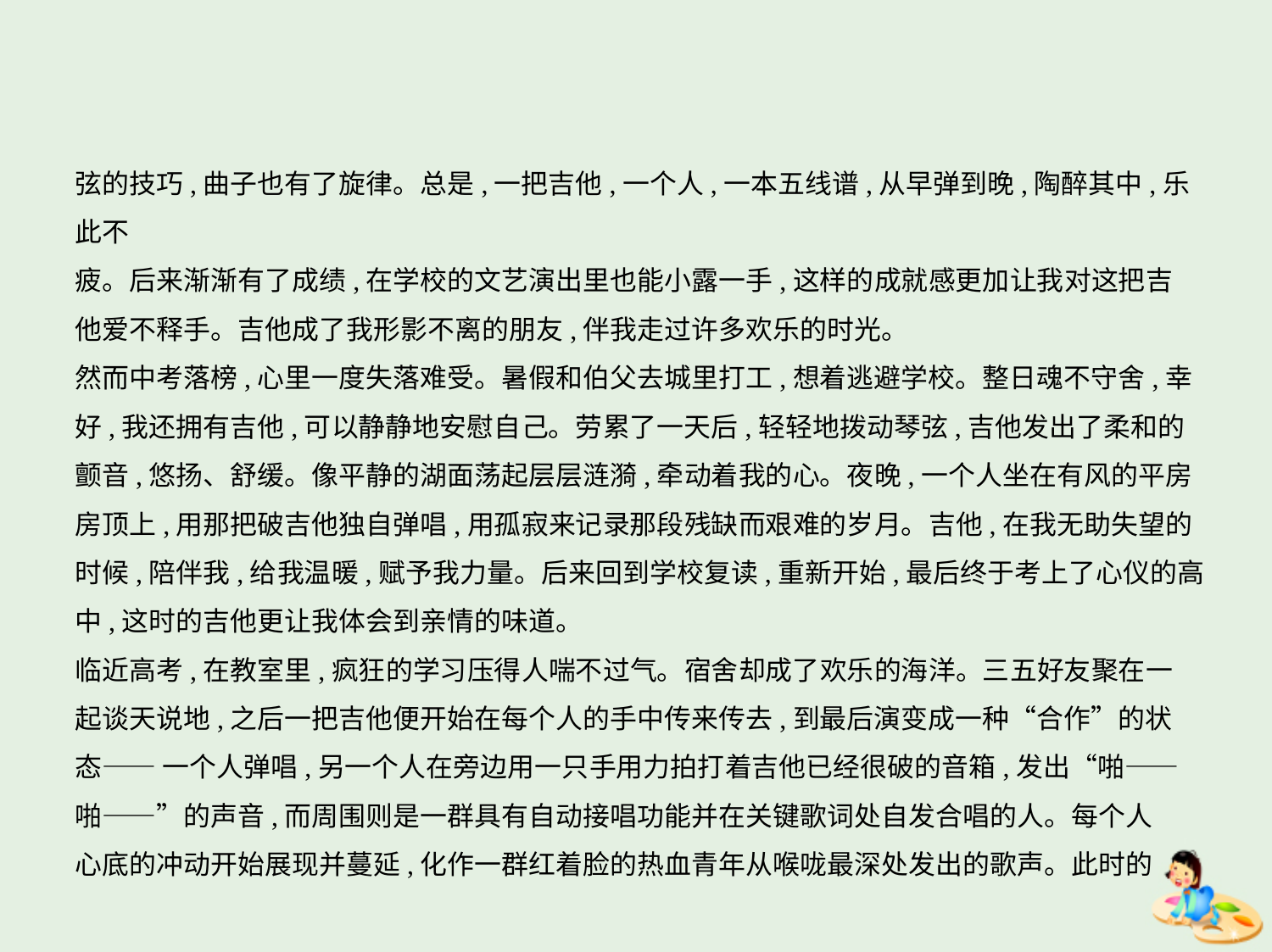

弦的技巧,曲子也有了旋律。总是,一把吉他,一个人,一本五线谱,从早弹到晚,陶醉其中,乐此不
疲。后来渐渐有了成绩,在学校的文艺演出里也能小露一手,这样的成就感更加让我对这把吉
他爱不释手。吉他成了我形影不离的朋友,伴我走过许多欢乐的时光。
然而中考落榜,心里一度失落难受。暑假和伯父去城里打工,想着逃避学校。整日魂不守舍,幸
好,我还拥有吉他,可以静静地安慰自己。劳累了一天后,轻轻地拨动琴弦,吉他发出了柔和的
颤音,悠扬、舒缓。像平静的湖面荡起层层涟漪,牵动着我的心。夜晚,一个人坐在有风的平房
房顶上,用那把破吉他独自弹唱,用孤寂来记录那段残缺而艰难的岁月。吉他,在我无助失望的
时候,陪伴我,给我温暖,赋予我力量。后来回到学校复读,重新开始,最后终于考上了心仪的高
中,这时的吉他更让我体会到亲情的味道。
临近高考,在教室里,疯狂的学习压得人喘不过气。宿舍却成了欢乐的海洋。三五好友聚在一
起谈天说地,之后一把吉他便开始在每个人的手中传来传去,到最后演变成一种“合作”的状
态—— 一个人弹唱,另一个人在旁边用一只手用力拍打着吉他已经很破的音箱,发出“啪——
啪——”的声音,而周围则是一群具有自动接唱功能并在关键歌词处自发合唱的人。每个人
心底的冲动开始展现并蔓延,化作一群红着脸的热血青年从喉咙最深处发出的歌声。此时的